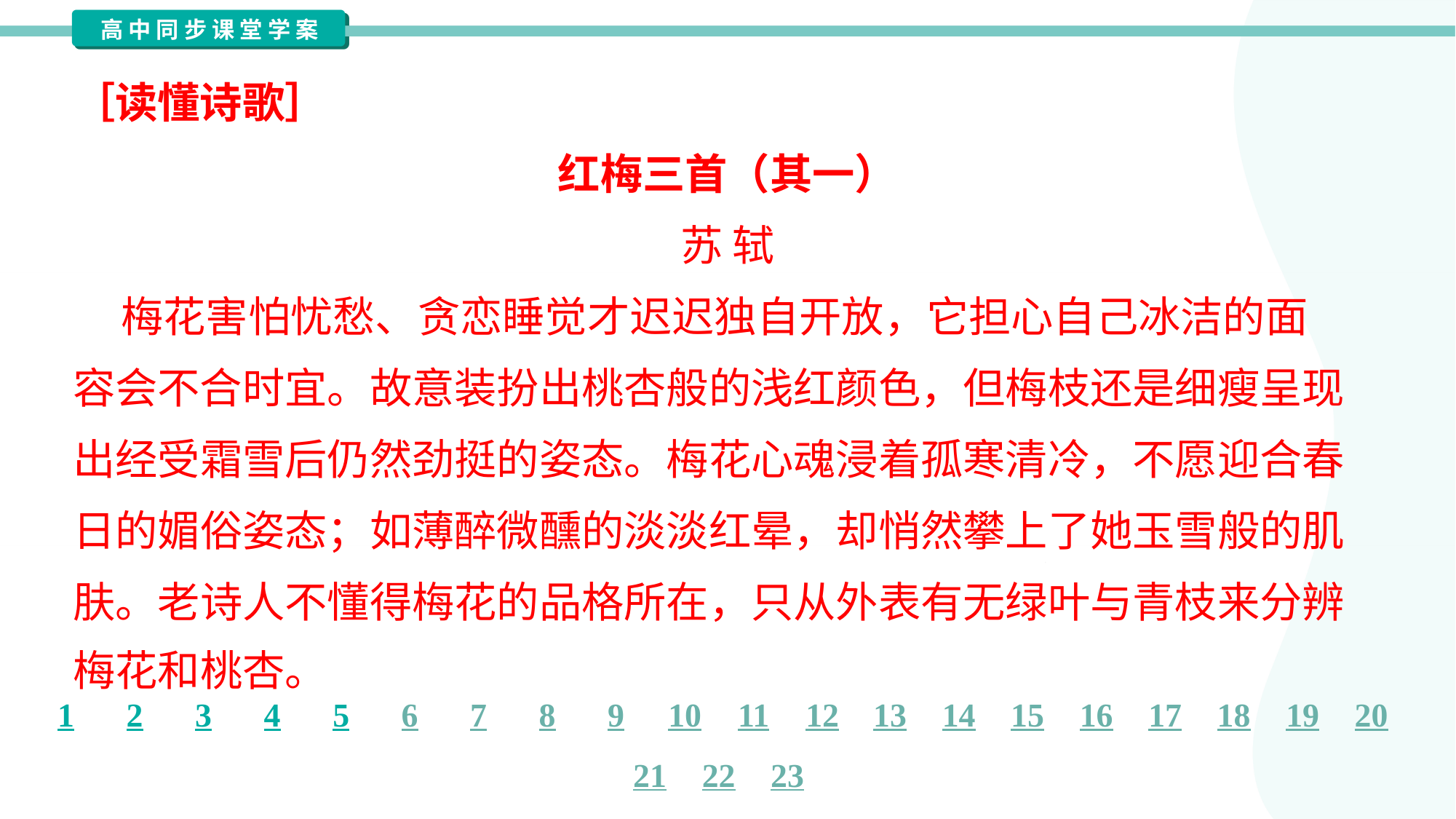

［读懂诗歌］
红梅三首（其一）
苏 轼
    梅花害怕忧愁、贪恋睡觉才迟迟独自开放，它担心自己冰洁的面
容会不合时宜。故意装扮出桃杏般的浅红颜色，但梅枝还是细瘦呈现
出经受霜雪后仍然劲挺的姿态。梅花心魂浸着孤寒清冷，不愿迎合春
日的媚俗姿态；如薄醉微醺的淡淡红晕，却悄然攀上了她玉雪般的肌
肤。老诗人不懂得梅花的品格所在，只从外表有无绿叶与青枝来分辨
梅花和桃杏。